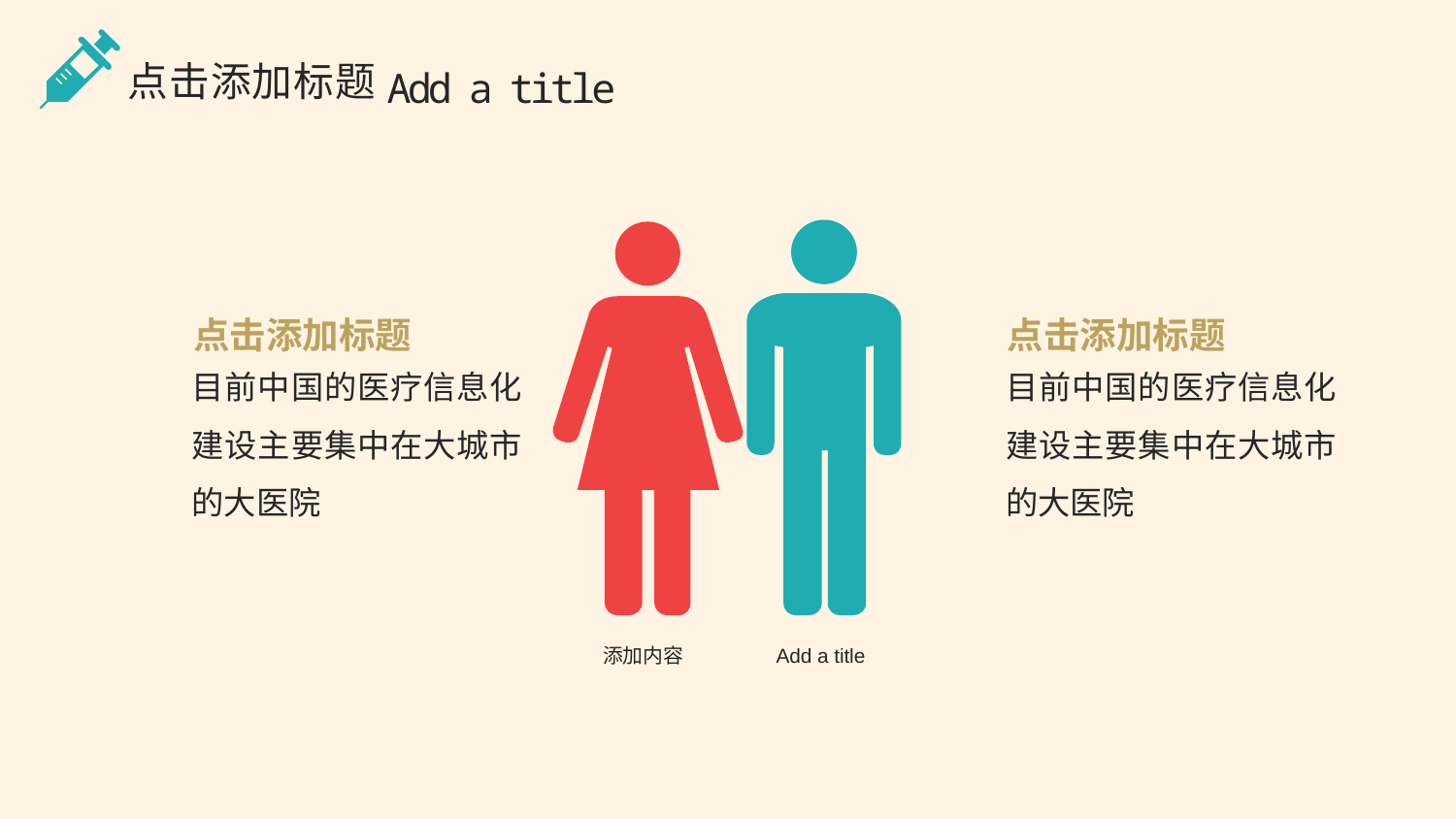

点击添加标题
Add a title

点击添加标题
目前中国的医疗信息化建设主要集中在大城市的大医院
点击添加标题
目前中国的医疗信息化建设主要集中在大城市的大医院
添加内容
Add a title